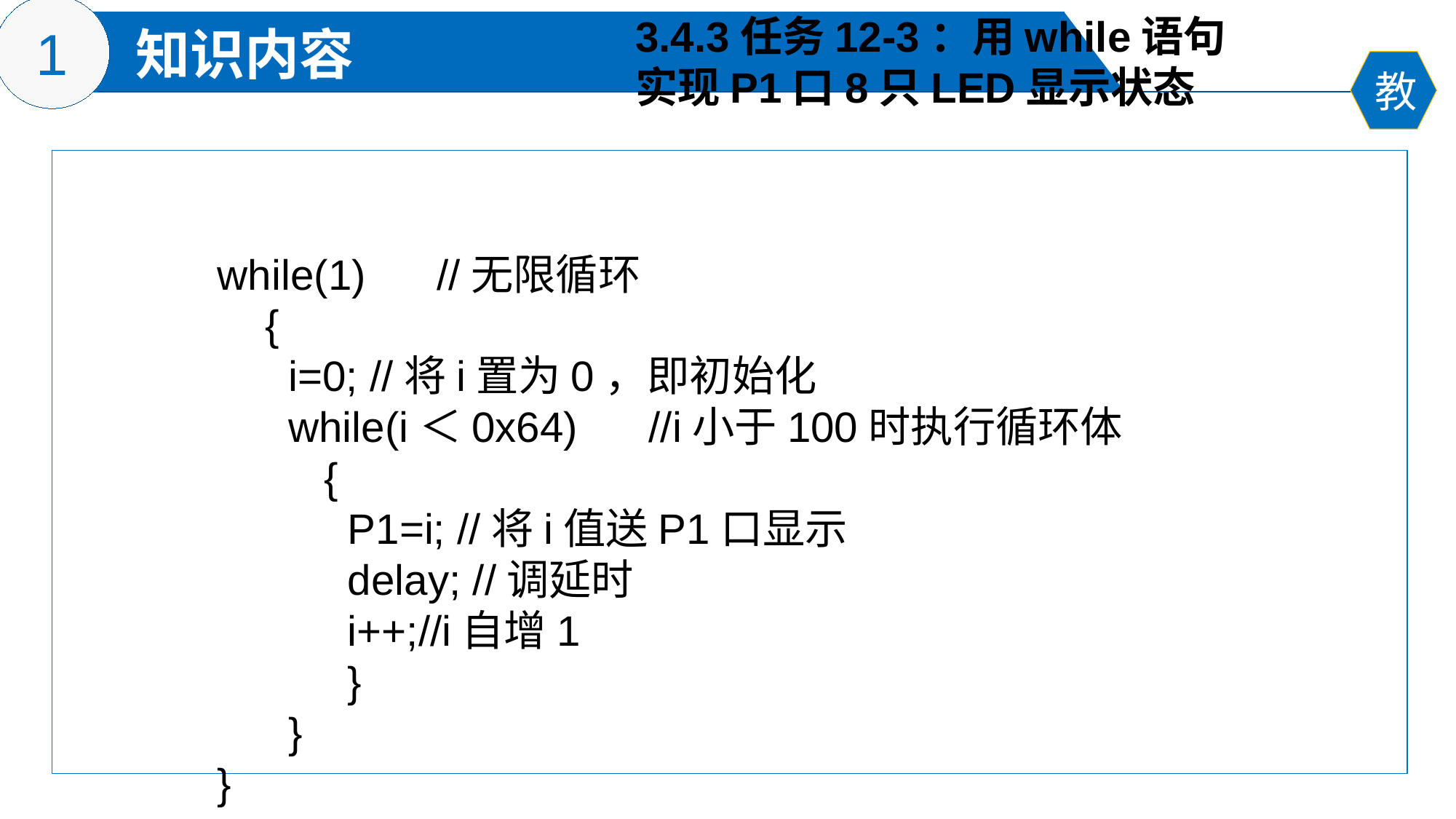

3.4.3任务12-3：用while语句
实现P1口8只LED显示状态
while(1)      //无限循环
    {
      i=0; //将i置为0，即初始化
      while(i＜0x64)      //i小于100时执行循环体
         {
           P1=i; //将i值送P1口显示
           delay; //调延时
           i++;//i自增1
           }
      }
}